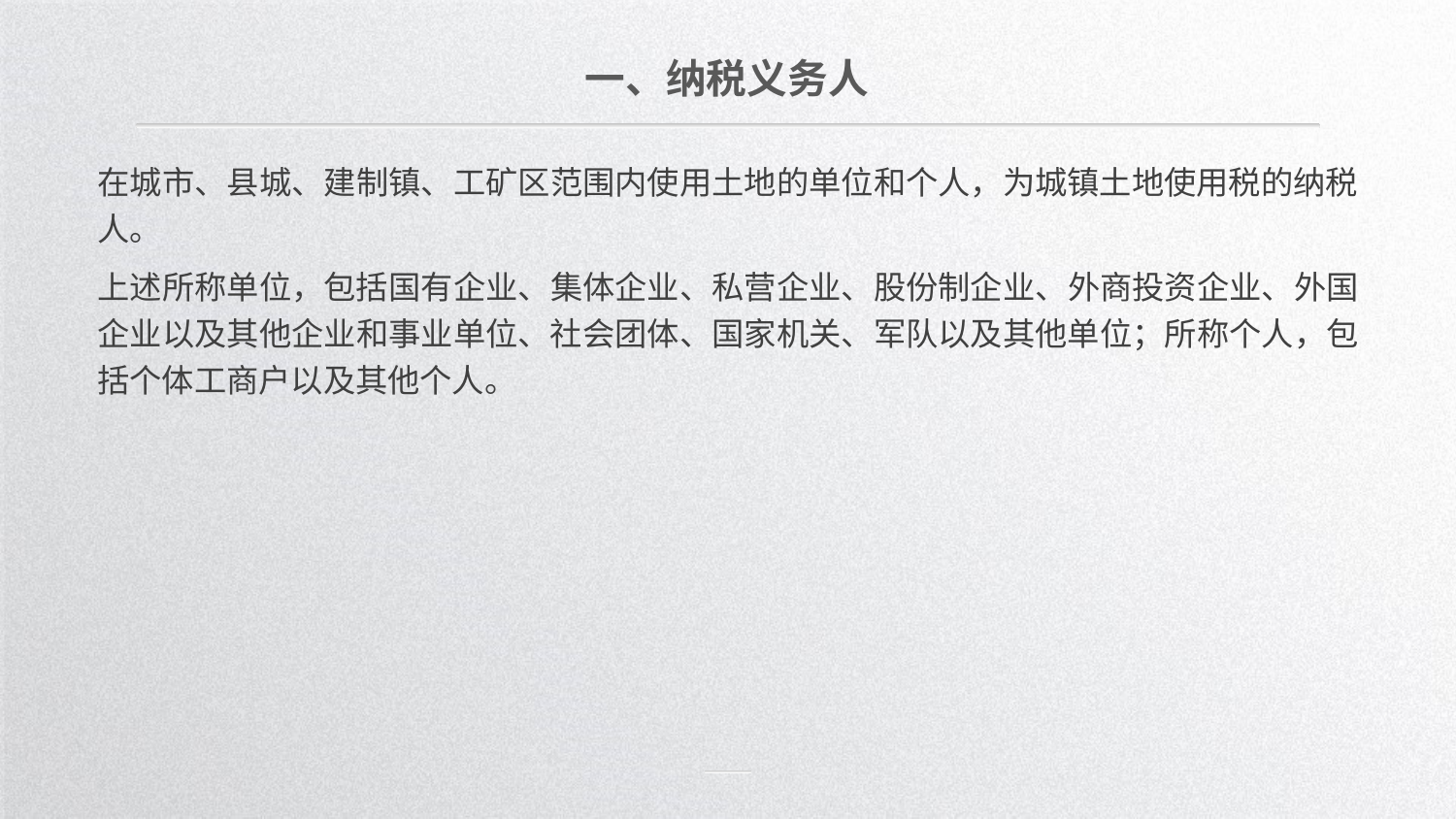

一、纳税义务人
在城市、县城、建制镇、工矿区范围内使用土地的单位和个人，为城镇土地使用税的纳税人。
上述所称单位，包括国有企业、集体企业、私营企业、股份制企业、外商投资企业、外国企业以及其他企业和事业单位、社会团体、国家机关、军队以及其他单位；所称个人，包括个体工商户以及其他个人。